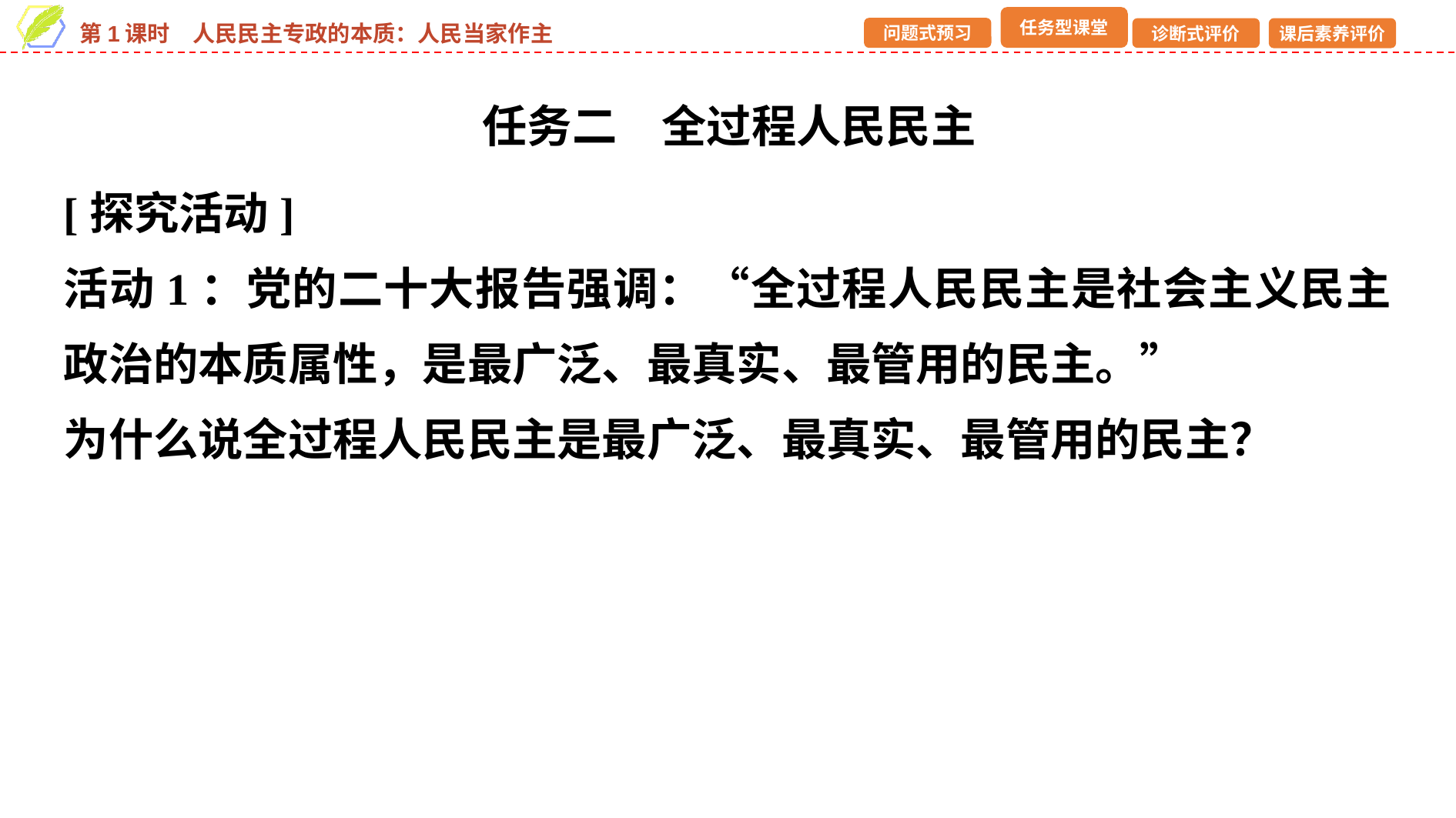

任务二　全过程人民民主
[探究活动]
活动1：党的二十大报告强调：“全过程人民民主是社会主义民主政治的本质属性，是最广泛、最真实、最管用的民主。”
为什么说全过程人民民主是最广泛、最真实、最管用的民主？